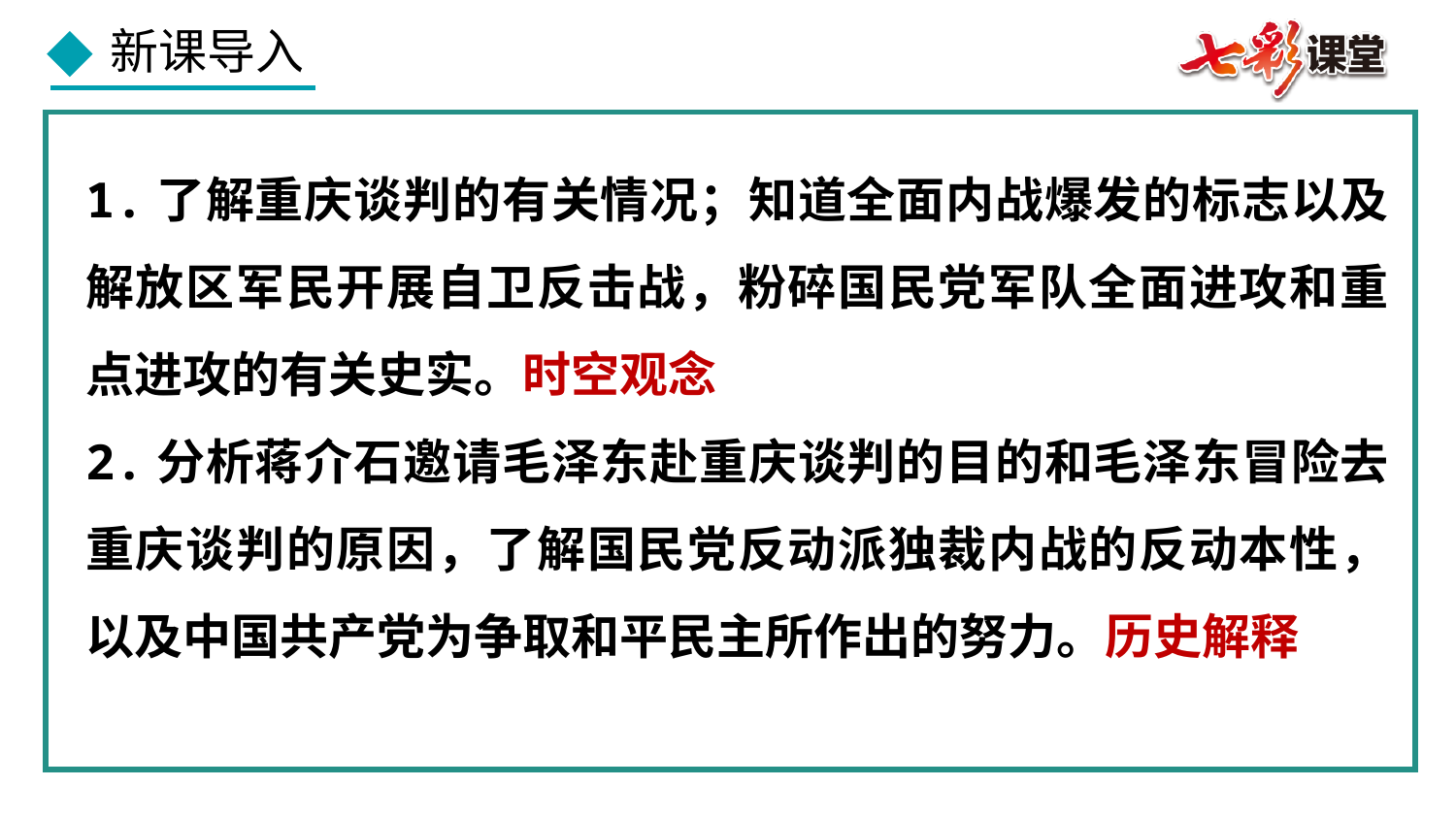

1.了解重庆谈判的有关情况；知道全面内战爆发的标志以及解放区军民开展自卫反击战，粉碎国民党军队全面进攻和重点进攻的有关史实。时空观念
2.分析蒋介石邀请毛泽东赴重庆谈判的目的和毛泽东冒险去重庆谈判的原因，了解国民党反动派独裁内战的反动本性，以及中国共产党为争取和平民主所作出的努力。历史解释